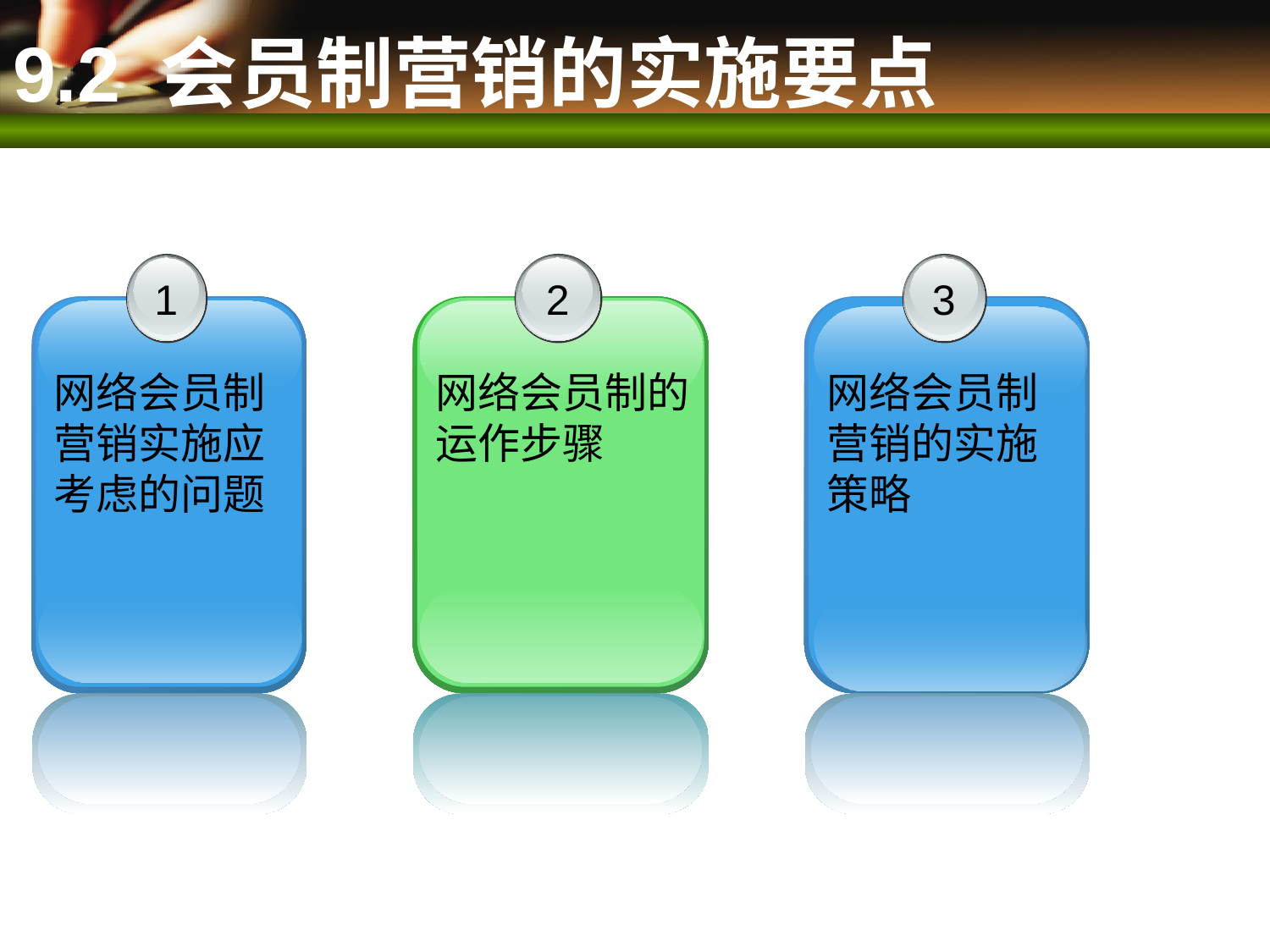

# 9.2 会员制营销的实施要点

1

网络会员制营销实施应考虑的问题

2

网络会员制的运作步骤

3

网络会员制营销的实施策略